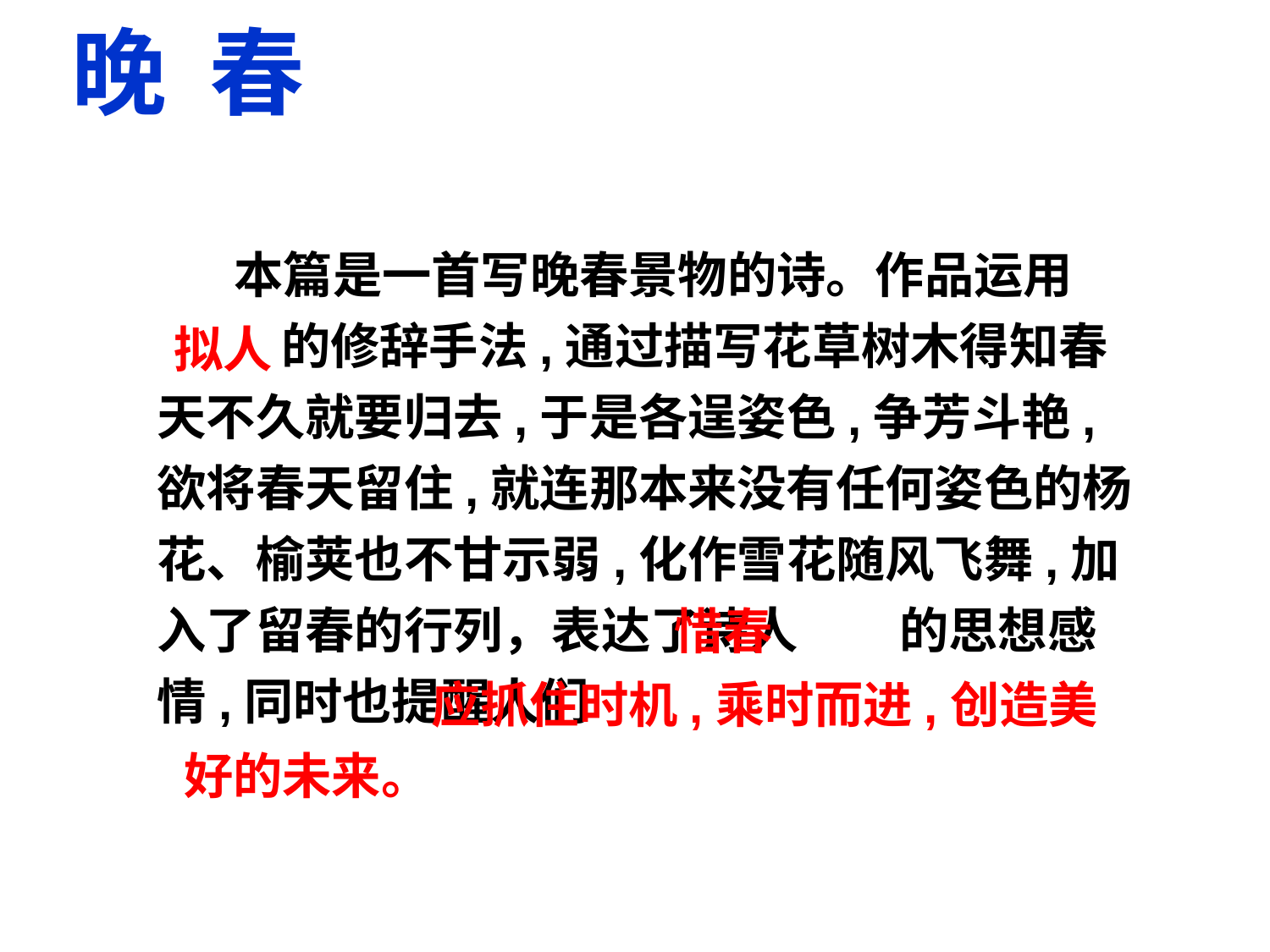

晚  春

       本篇是一首写晚春景物的诗。作品运用
          的修辞手法,通过描写花草树木得知春天不久就要归去,于是各逞姿色,争芳斗艳,欲将春天留住,就连那本来没有任何姿色的杨花、榆荚也不甘示弱,化作雪花随风飞舞,加入了留春的行列，表达了诗人         的思想感情,同时也提醒人们
拟人
惜春
                     应抓住时机,乘时而进,创造美好的未来。